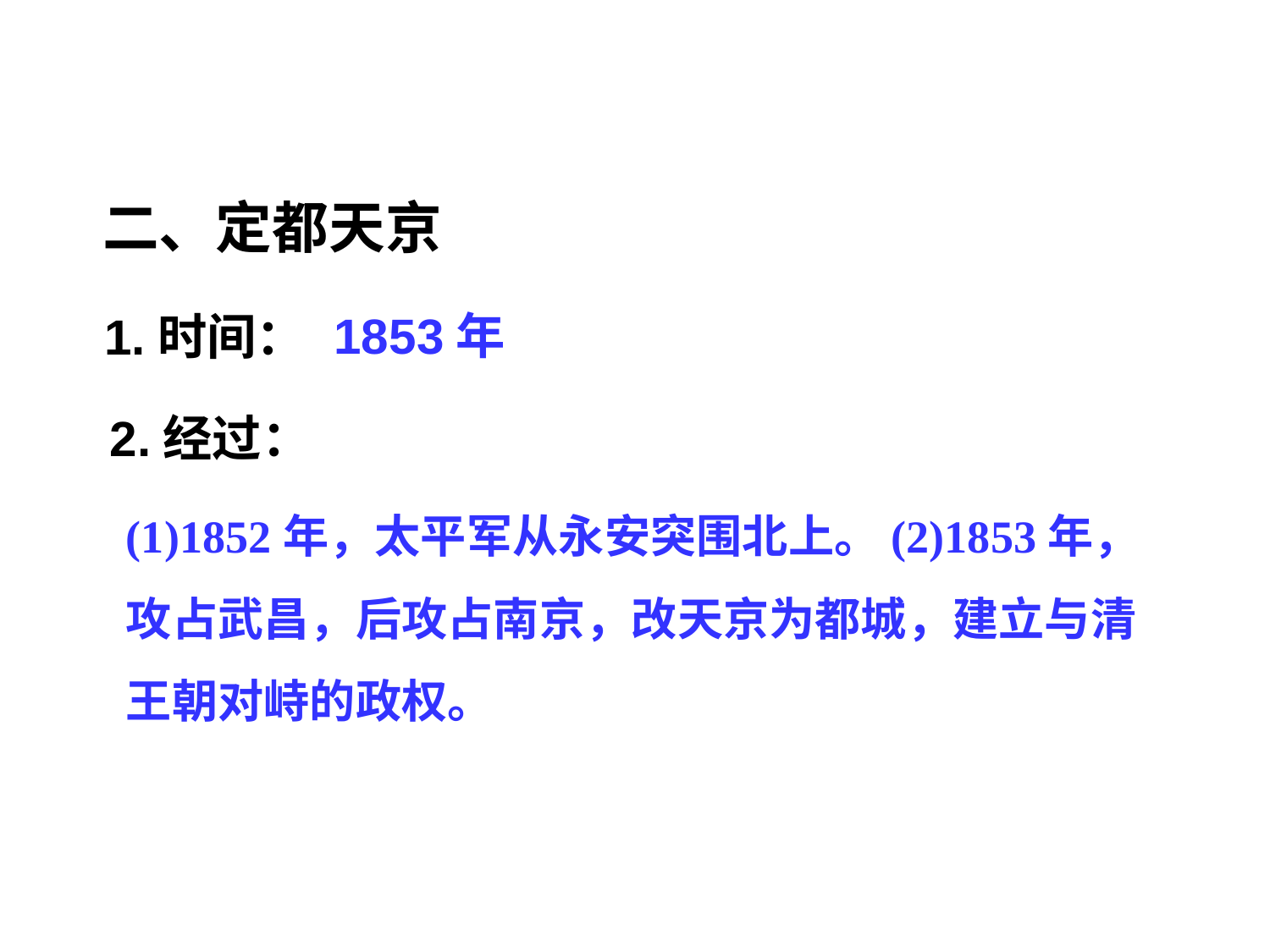

二、定都天京
1.时间：
1853年
2.经过：
(1)1852年，太平军从永安突围北上。(2)1853年，攻占武昌，后攻占南京，改天京为都城，建立与清王朝对峙的政权。